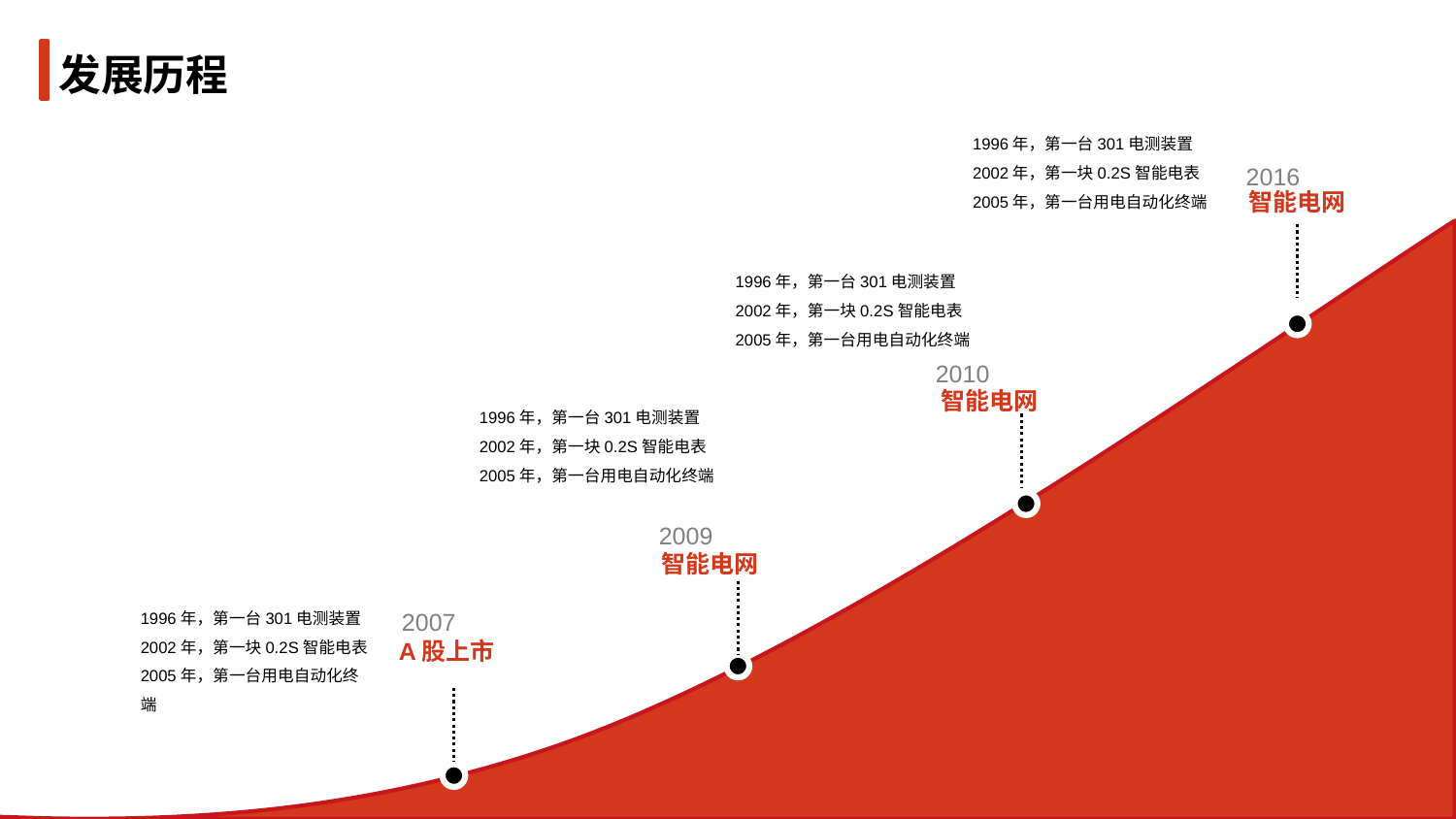

发展历程
1996年，第一台301电测装置
2002年，第一块0.2S智能电表
2005年，第一台用电自动化终端
2016
智能电网

1996年，第一台301电测装置
2002年，第一块0.2S智能电表
2005年，第一台用电自动化终端
2010
智能电网
1996年，第一台301电测装置
2002年，第一块0.2S智能电表
2005年，第一台用电自动化终端

2009
智能电网

1996年，第一台301电测装置
2002年，第一块0.2S智能电表
2005年，第一台用电自动化终端
2007
A股上市